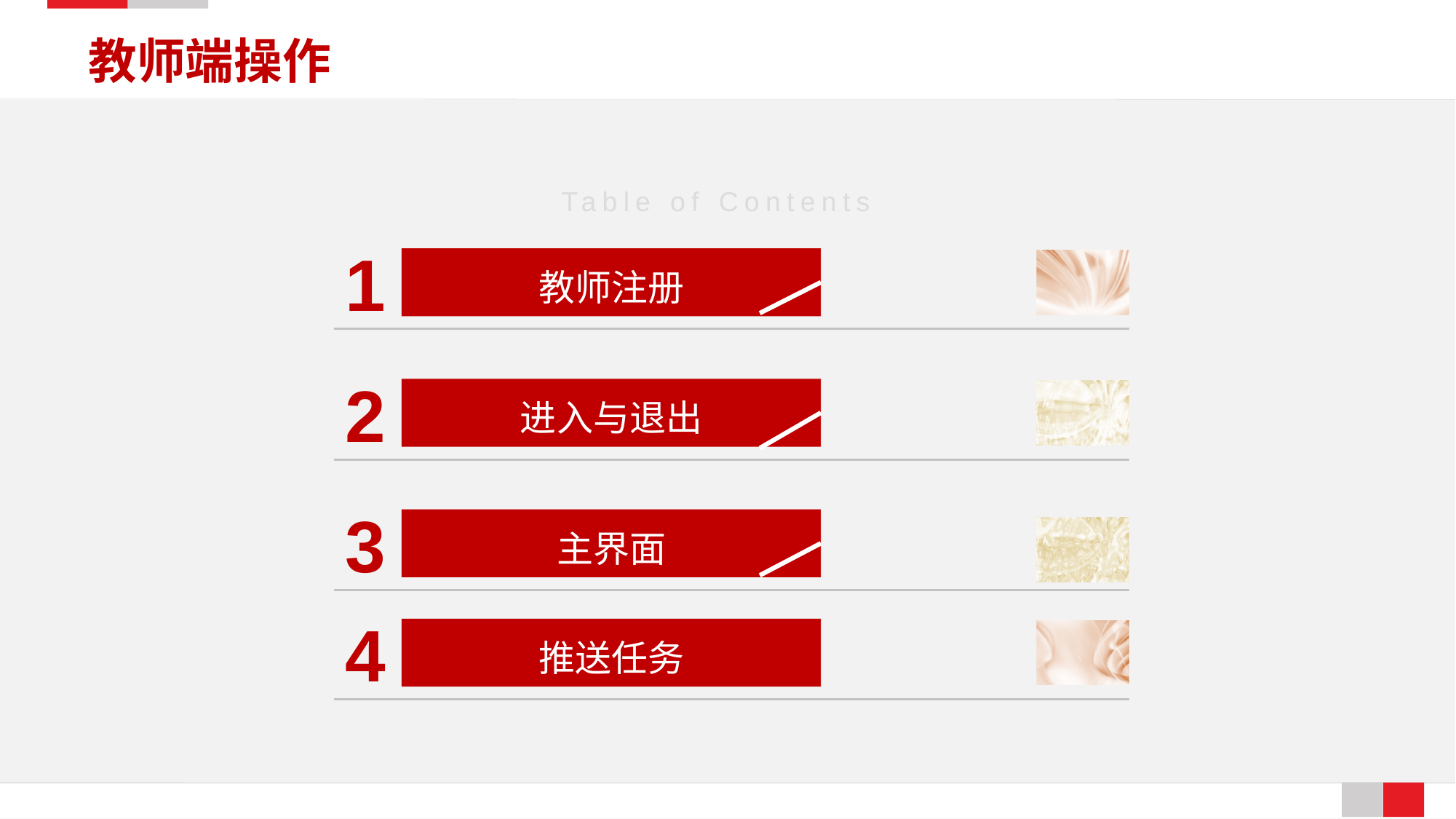

教师端操作
Table of Contents
1
教师注册

2
进入与退出

3
主界面

4
推送任务